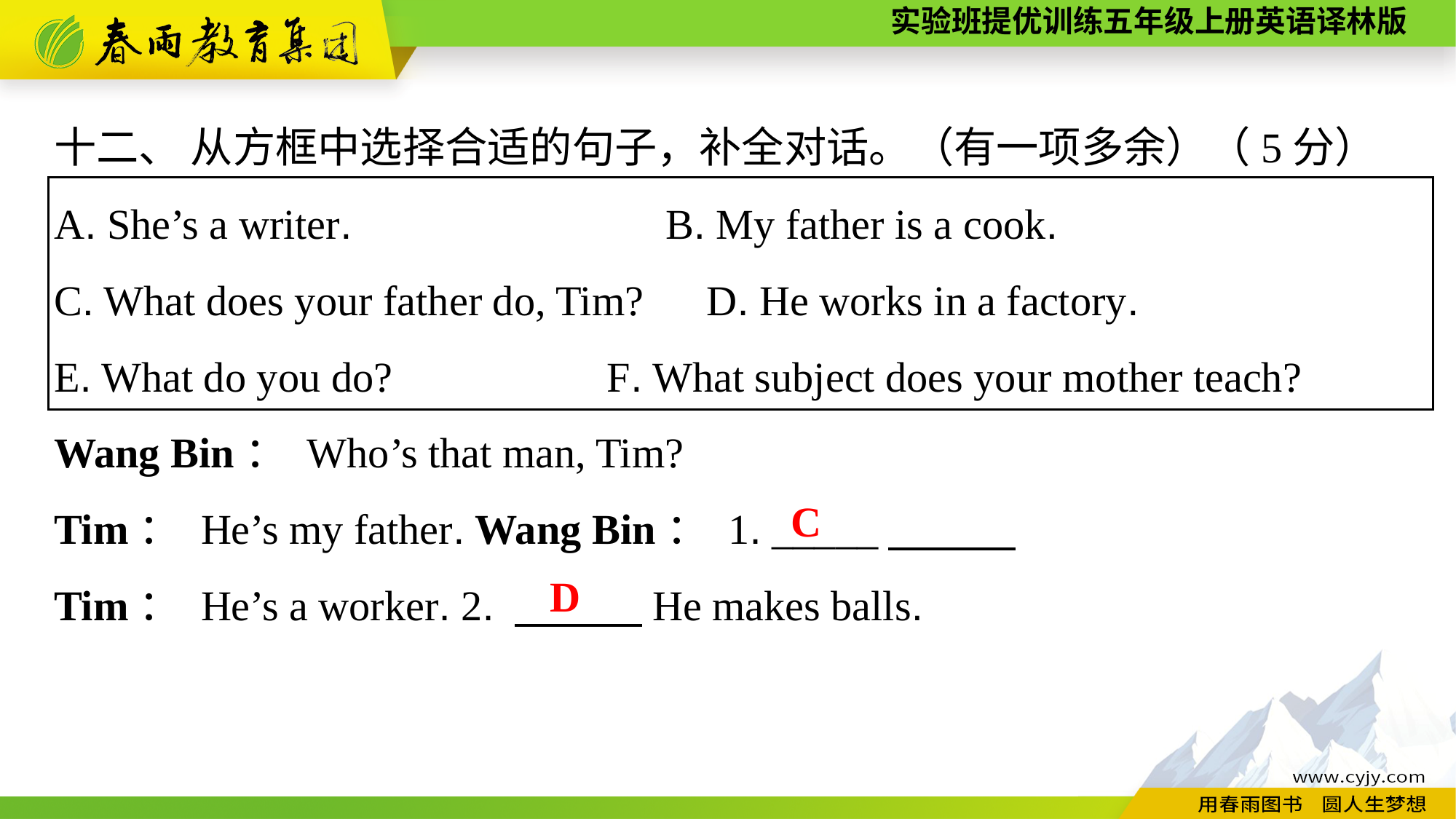

十二、 从方框中选择合适的句子，补全对话。（有一项多余）（5分）
A. She’s a writer.　 　                     B. My father is a cook.
C. What does your father do, Tim?　D. He works in a factory.
E. What do you do?	           F. What subject does your mother teach?
Wang Bin： Who’s that man, Tim?
Tim： He’s my father. Wang Bin： 1. _____
Tim： He’s a worker. 2. 　　　He makes balls.

C
D